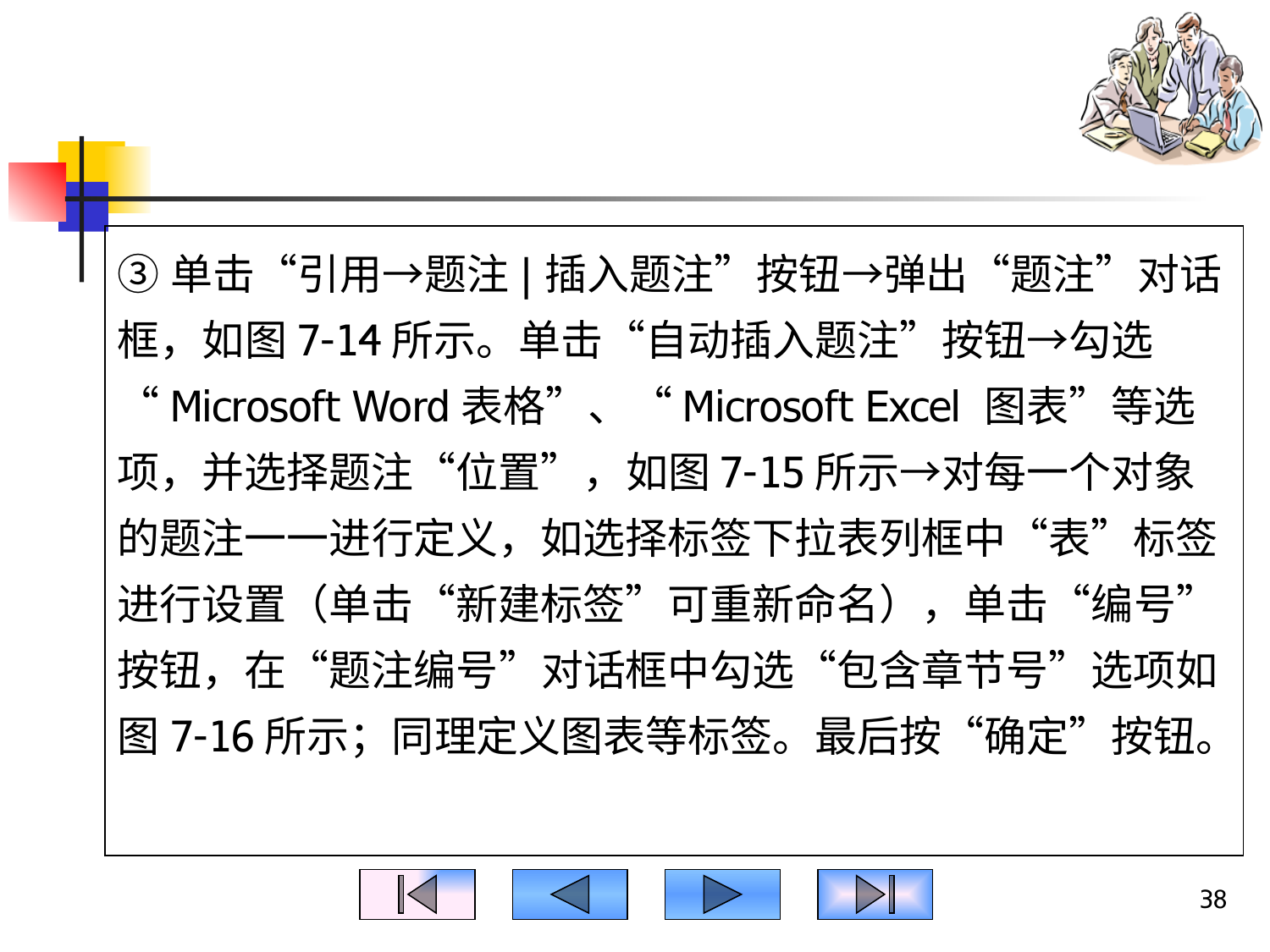

#
③单击“引用→题注|插入题注”按钮→弹出“题注”对话框，如图7-14所示。单击“自动插入题注”按钮→勾选“Microsoft Word表格”、“Microsoft Excel 图表”等选项，并选择题注“位置”，如图7-15所示→对每一个对象的题注一一进行定义，如选择标签下拉表列框中“表”标签进行设置（单击“新建标签”可重新命名），单击“编号”按钮，在“题注编号”对话框中勾选“包含章节号”选项如图7-16所示；同理定义图表等标签。最后按“确定”按钮。

38